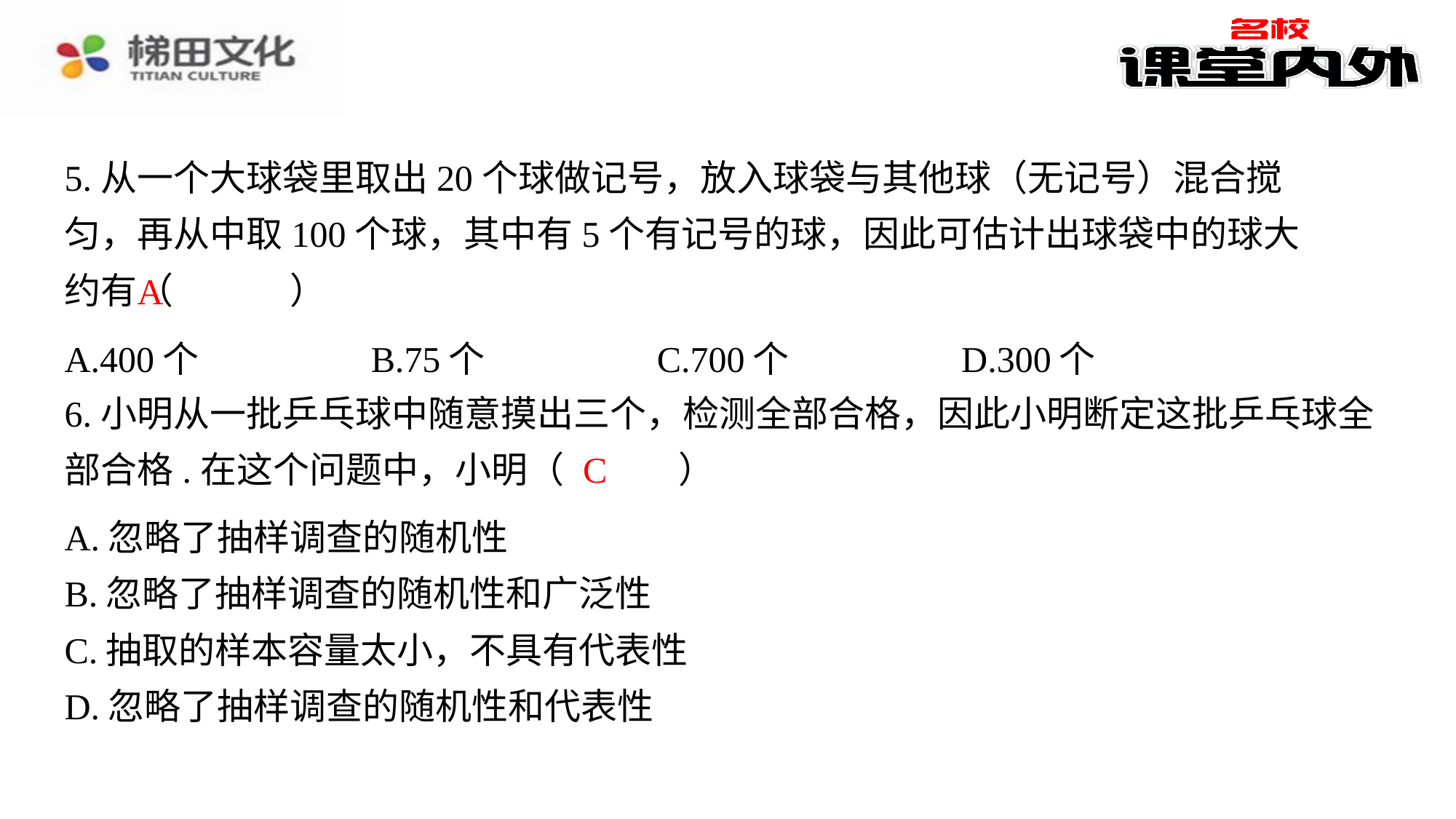

5.从一个大球袋里取出20个球做记号，放入球袋与其他球（无记号）混合搅匀，再从中取100个球，其中有5个有记号的球，因此可估计出球袋中的球大约有（　A　）
A
| A.400个 | B.75个 | C.700个 | D.300个 |
| --- | --- | --- | --- |
6.小明从一批乒乓球中随意摸出三个，检测全部合格，因此小明断定这批乒乓球全部合格.在这个问题中，小明（　C　）
C
| A.忽略了抽样调查的随机性 |
| --- |
| B.忽略了抽样调查的随机性和广泛性 |
| C.抽取的样本容量太小，不具有代表性 |
| D.忽略了抽样调查的随机性和代表性 |